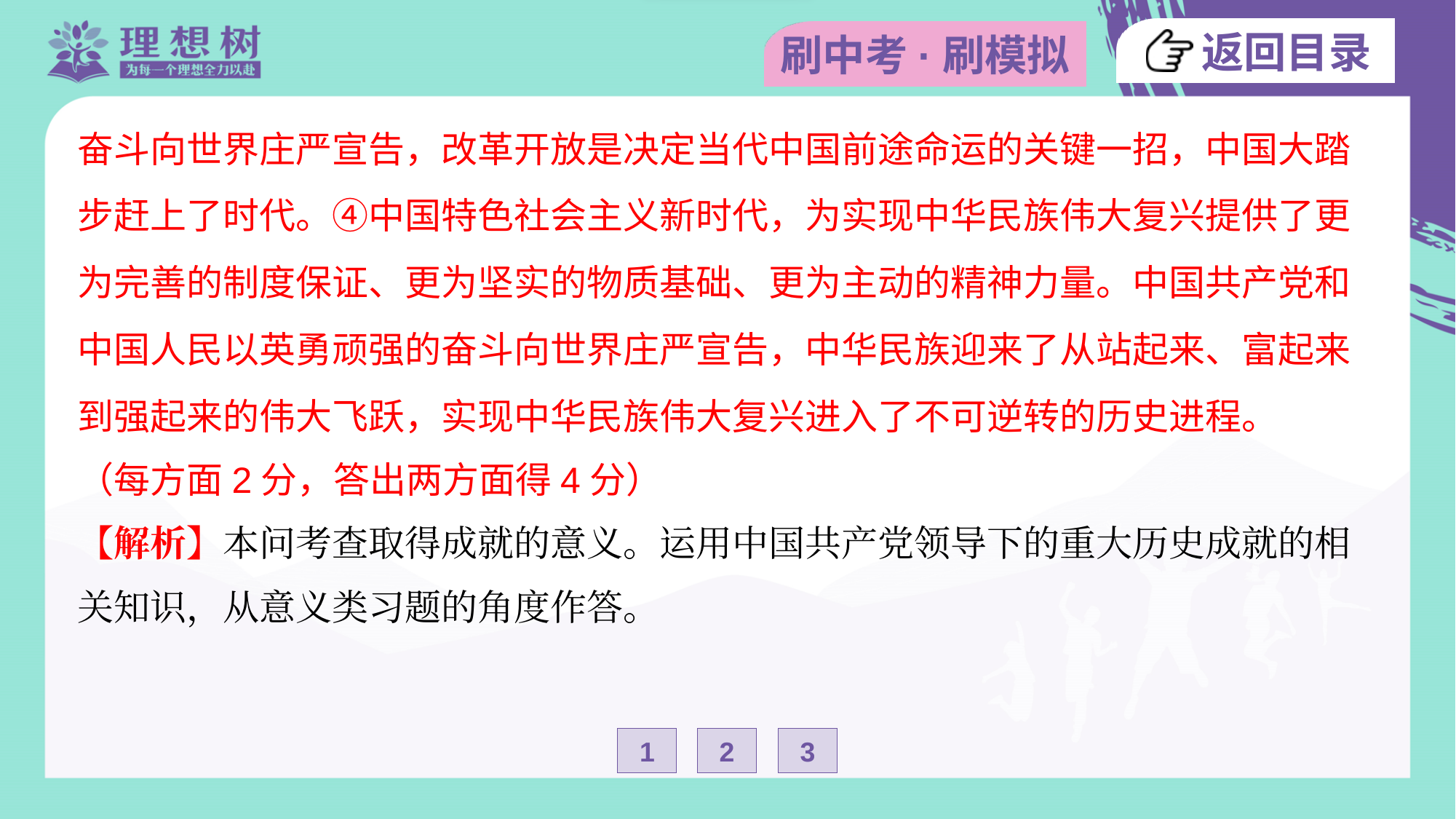

奋斗向世界庄严宣告，改革开放是决定当代中国前途命运的关键一招，中国大踏
步赶上了时代。④中国特色社会主义新时代，为实现中华民族伟大复兴提供了更
为完善的制度保证、更为坚实的物质基础、更为主动的精神力量。中国共产党和
中国人民以英勇顽强的奋斗向世界庄严宣告，中华民族迎来了从站起来、富起来
到强起来的伟大飞跃，实现中华民族伟大复兴进入了不可逆转的历史进程。
（每方面2分，答出两方面得4分）
【解析】本问考查取得成就的意义。运用中国共产党领导下的重大历史成就的相
关知识，从意义类习题的角度作答。